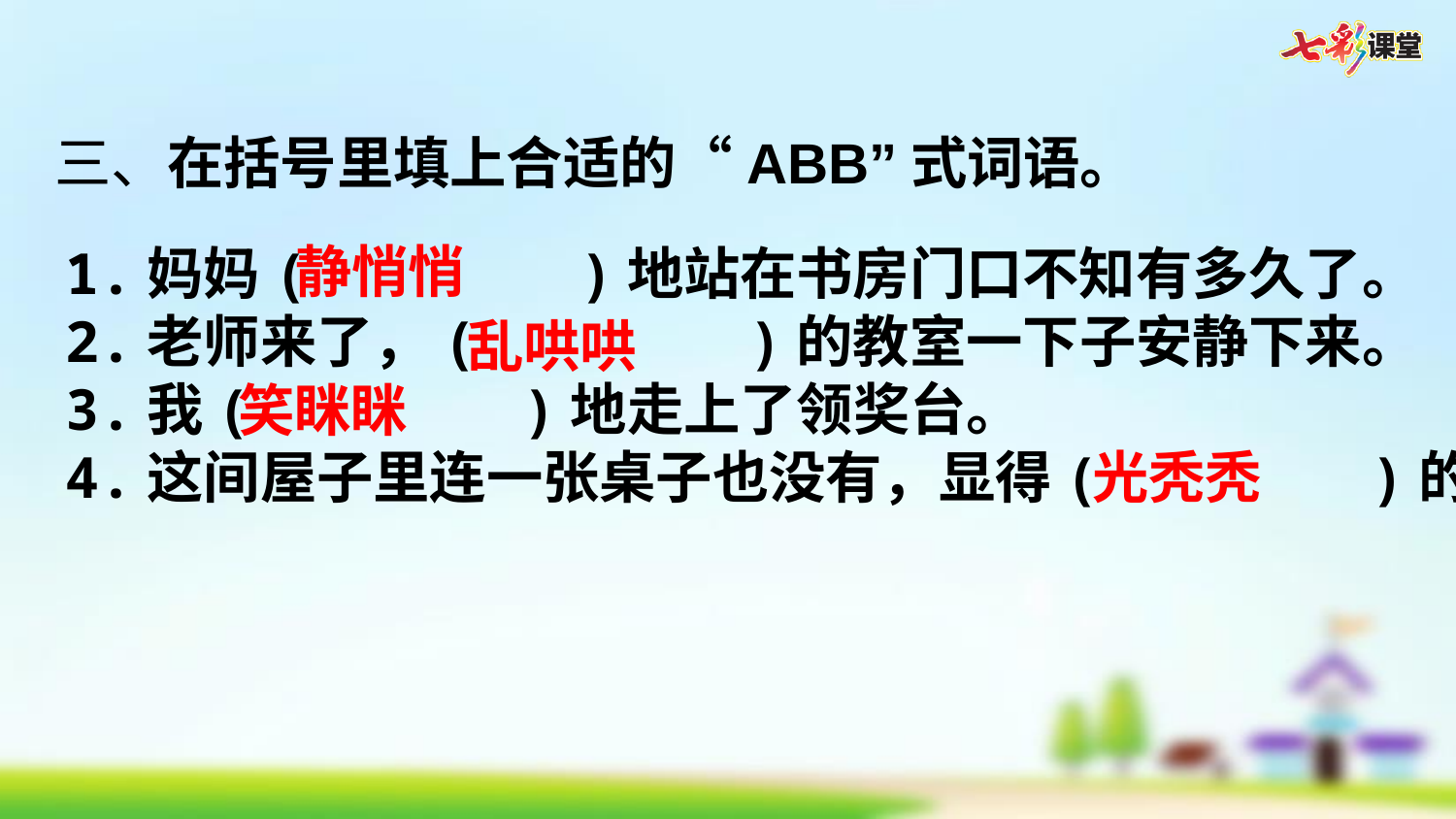

三、在括号里填上合适的“ABB”式词语。
静悄悄
1.妈妈(        )地站在书房门口不知有多久了。
2.老师来了，(        )的教室一下子安静下来。
3.我(        )地走上了领奖台。
4.这间屋子里连一张桌子也没有，显得(        )的。
乱哄哄
笑眯眯
光秃秃